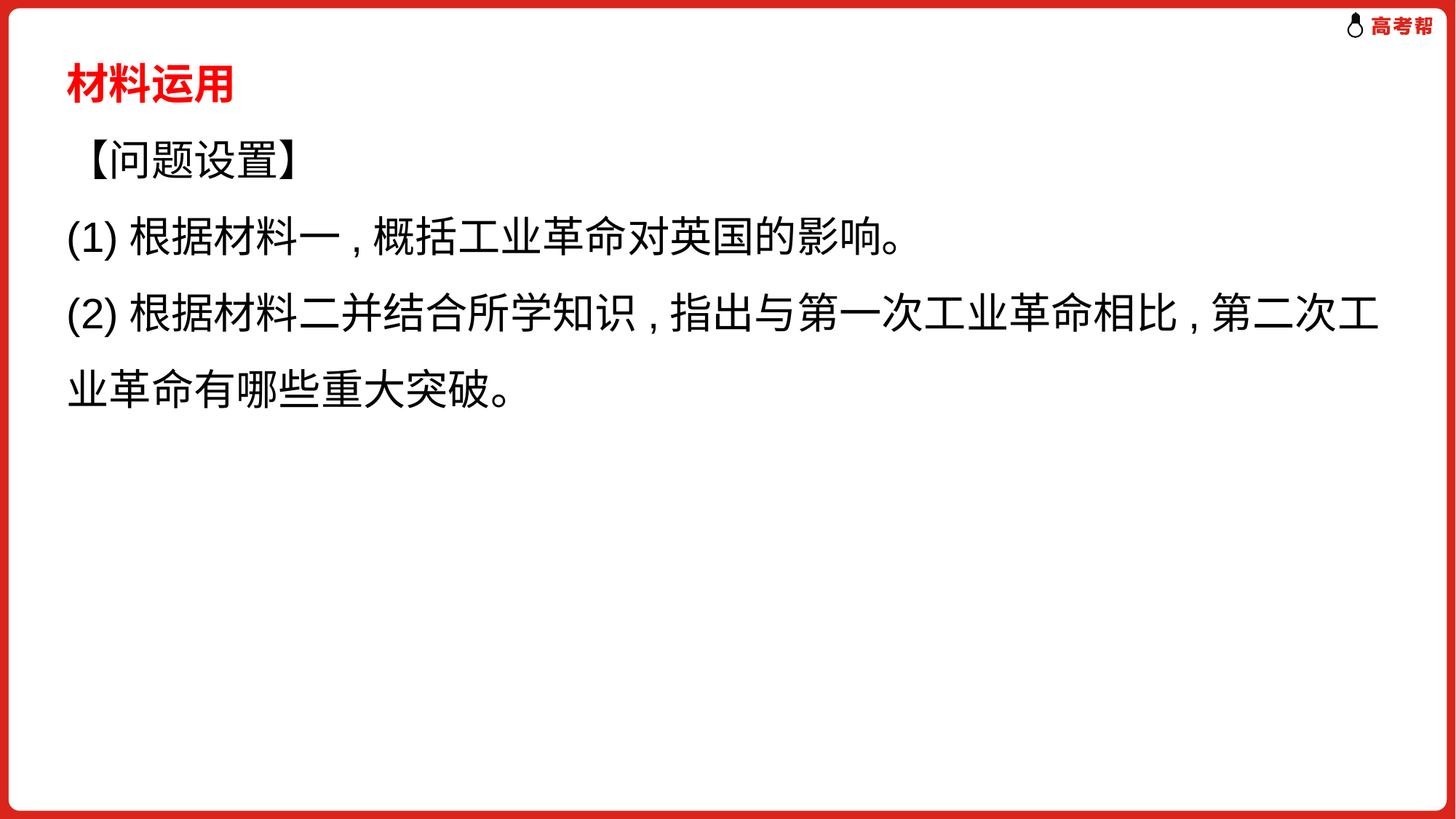

材料运用
【问题设置】
(1)根据材料一,概括工业革命对英国的影响。
(2)根据材料二并结合所学知识,指出与第一次工业革命相比,第二次工业革命有哪些重大突破。